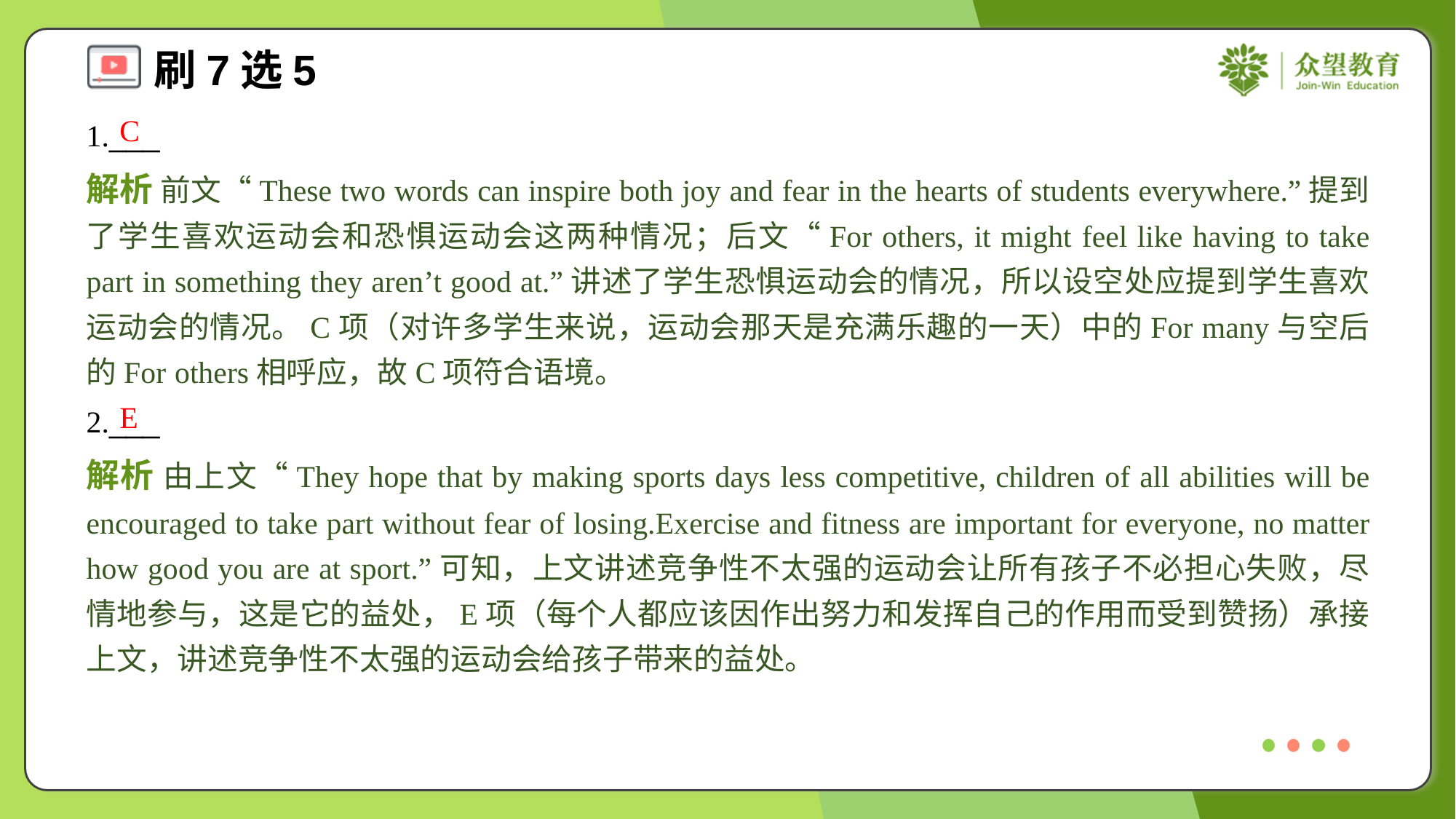

C
1.___
解析 前文“These two words can inspire both joy and fear in the hearts of students everywhere.”提到了学生喜欢运动会和恐惧运动会这两种情况；后文“For others, it might feel like having to take part in something they aren’t good at.”讲述了学生恐惧运动会的情况，所以设空处应提到学生喜欢运动会的情况。C项（对许多学生来说，运动会那天是充满乐趣的一天）中的For many与空后的For others相呼应，故C项符合语境。
E
2.___
解析 由上文“They hope that by making sports days less competitive, children of all abilities will be encouraged to take part without fear of losing.Exercise and fitness are important for everyone, no matter how good you are at sport.”可知，上文讲述竞争性不太强的运动会让所有孩子不必担心失败，尽情地参与，这是它的益处，E项（每个人都应该因作出努力和发挥自己的作用而受到赞扬）承接上文，讲述竞争性不太强的运动会给孩子带来的益处。